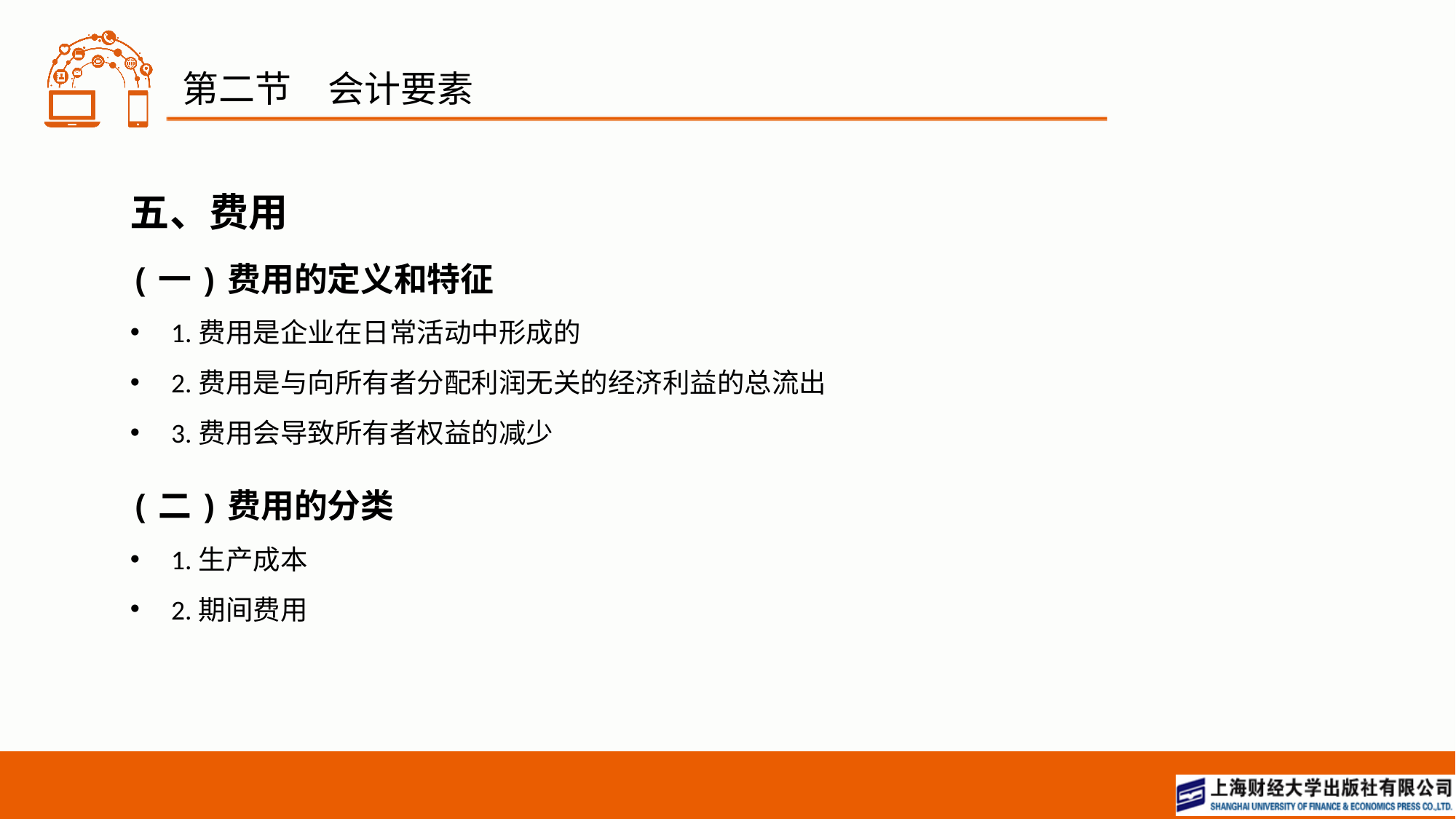

# 第二节　会计要素
五、费用
(一)费用的定义和特征
1.费用是企业在日常活动中形成的
2.费用是与向所有者分配利润无关的经济利益的总流出
3.费用会导致所有者权益的减少
(二)费用的分类
1.生产成本
2.期间费用